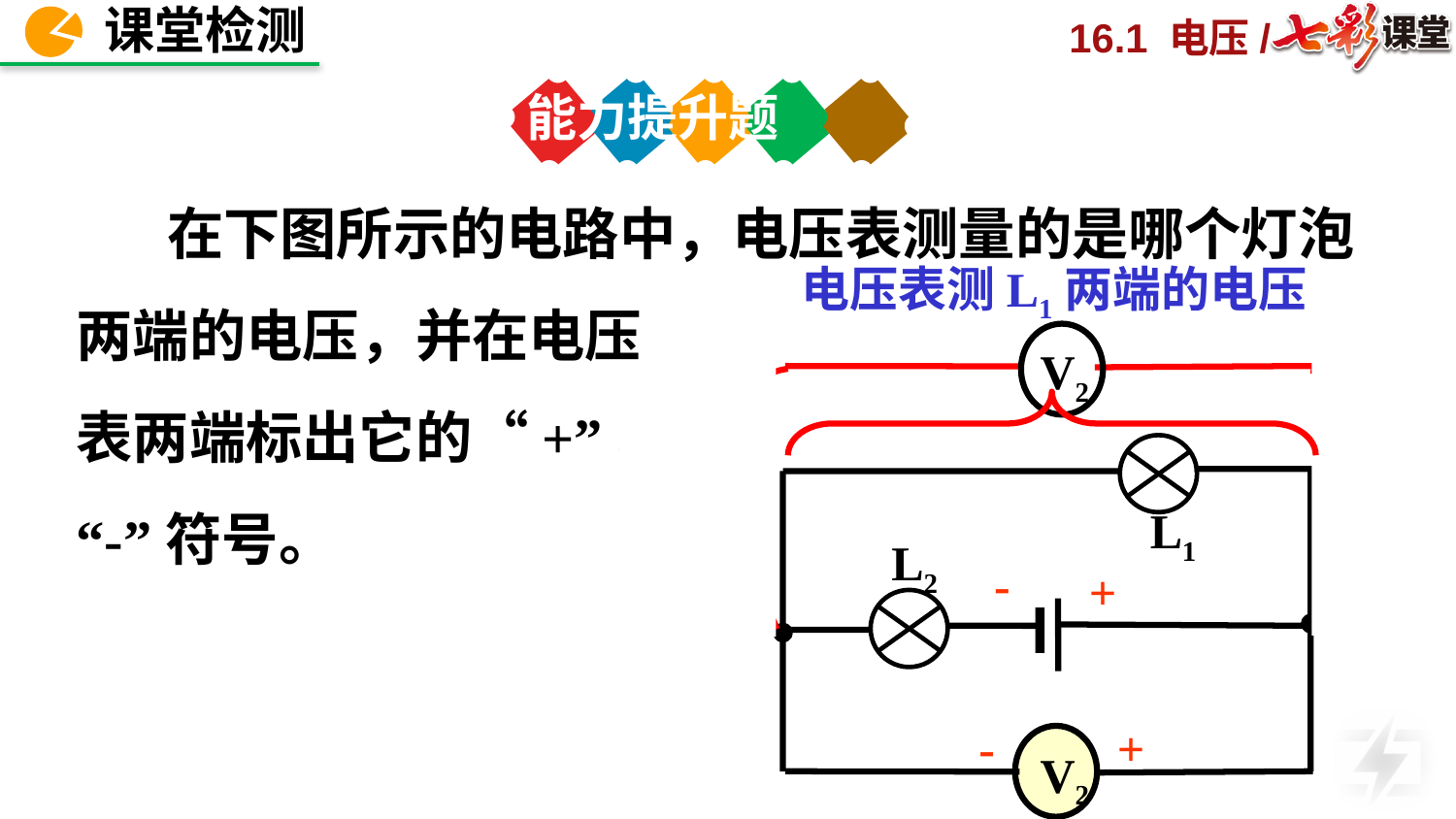

能力提升题

      在下图所示的电路中，电压表测量的是哪个灯泡两端的电压，并在电压
表两端标出它的“+”、
“-”符号。

电压表测L1两端的电压

V2

L1
L2
-
+

-
+

V2